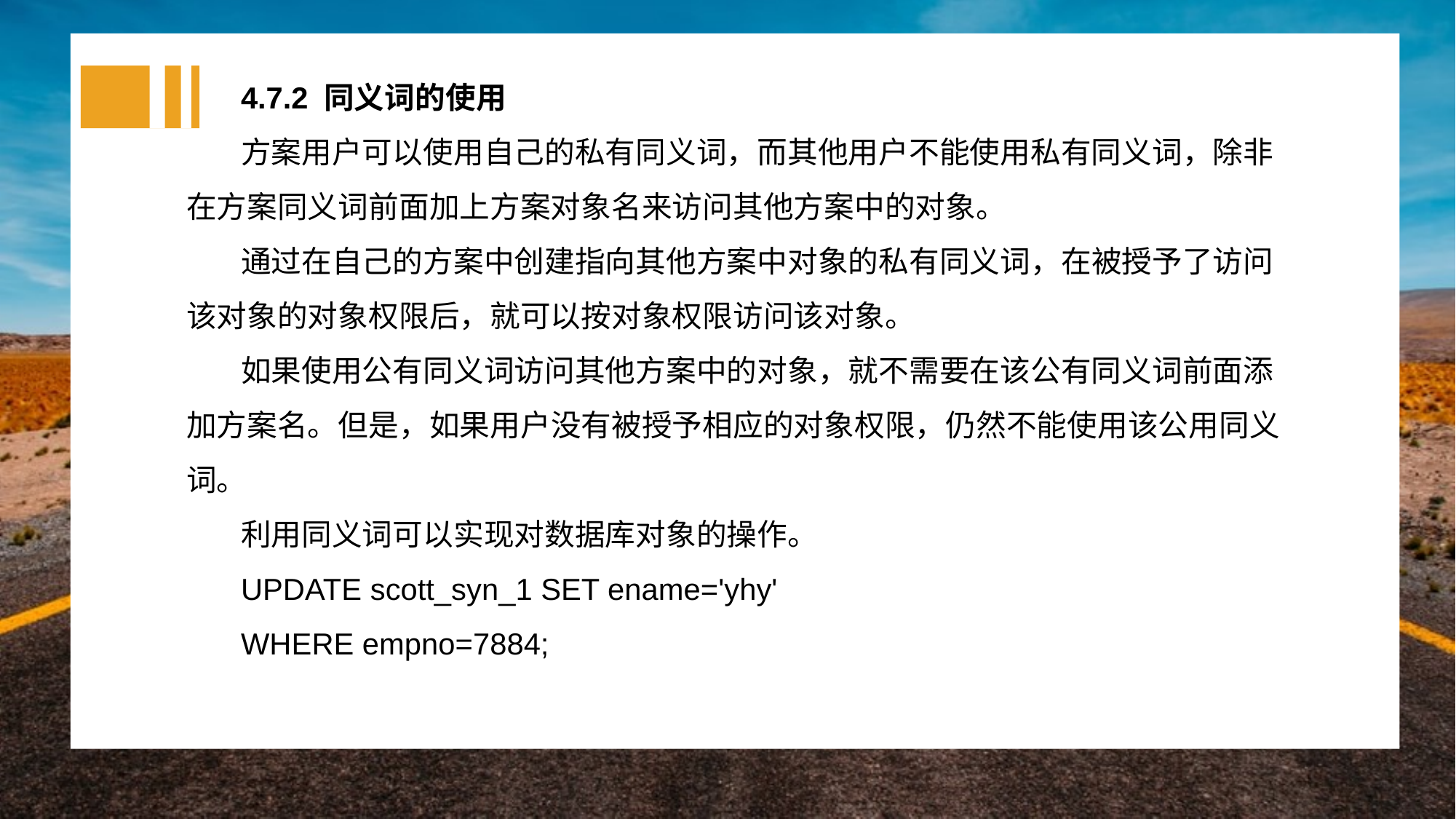

4.7.2 同义词的使用
方案用户可以使用自己的私有同义词，而其他用户不能使用私有同义词，除非在方案同义词前面加上方案对象名来访问其他方案中的对象。
通过在自己的方案中创建指向其他方案中对象的私有同义词，在被授予了访问该对象的对象权限后，就可以按对象权限访问该对象。
如果使用公有同义词访问其他方案中的对象，就不需要在该公有同义词前面添加方案名。但是，如果用户没有被授予相应的对象权限，仍然不能使用该公用同义词。
利用同义词可以实现对数据库对象的操作。
UPDATE scott_syn_1 SET ename='yhy'
WHERE empno=7884;